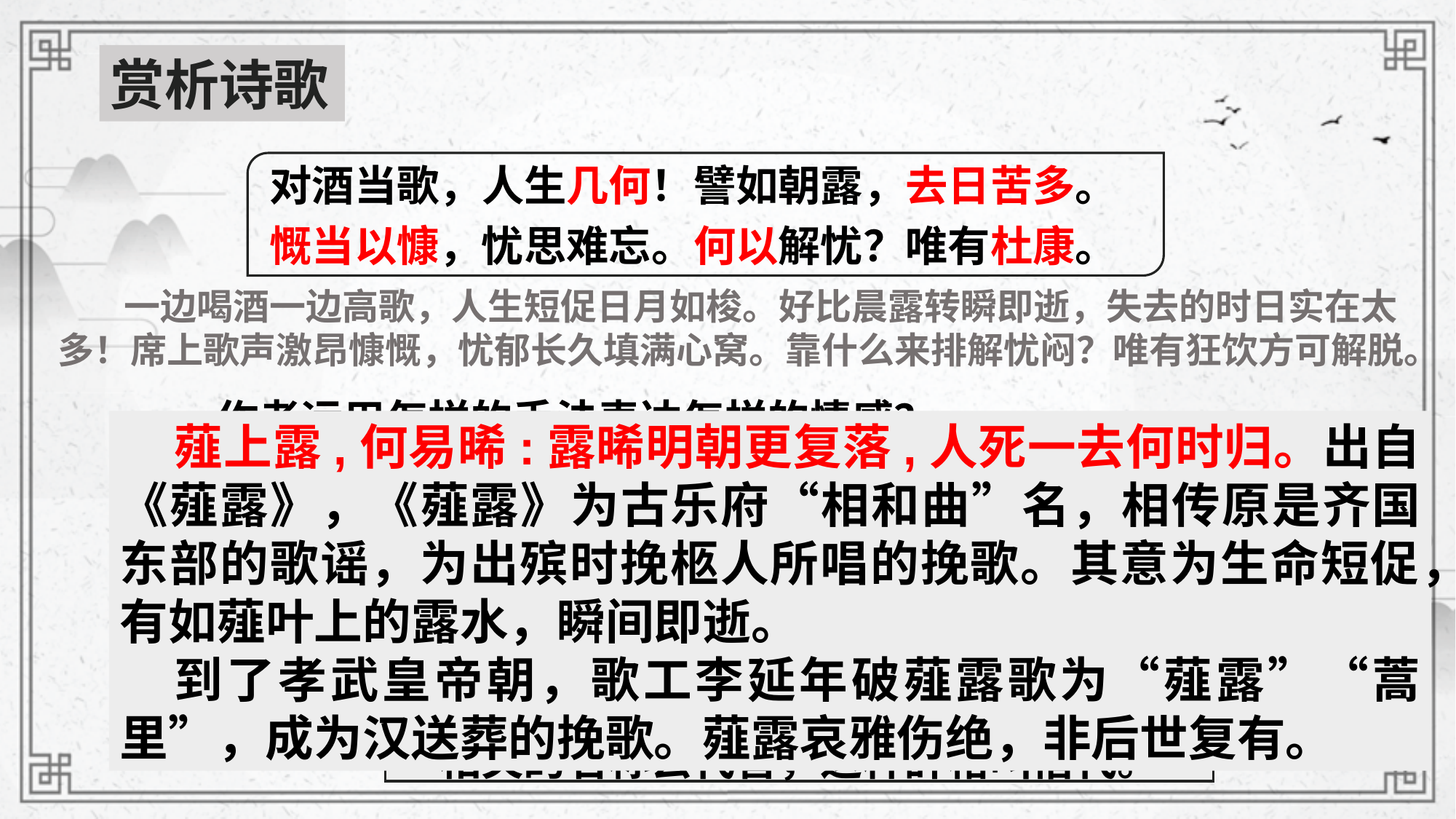

赏析诗歌

   对酒当歌，人生几何！譬如朝露，去日苦多。
   慨当以慷，忧思难忘。何以解忧？唯有杜康。
       一边喝酒一边高歌，人生短促日月如梭。好比晨露转瞬即逝，失去的时日实在太多！席上歌声激昂慷慨，忧郁长久填满心窝。靠什么来排解忧闷？唯有狂饮方可解脱。
作者运用怎样的手法表达怎样的情感？
忧：人生苦短
薤上露,何易晞:露晞明朝更复落,人死一去何时归。出自《薤露》，《薤露》为古乐府“相和曲”名，相传原是齐国东部的歌谣，为出殡时挽柩人所唱的挽歌。其意为生命短促，有如薤叶上的露水，瞬间即逝。
到了孝武皇帝朝，歌工李延年破薤露歌为“薤露”“蒿里”，成为汉送葬的挽歌。薤露哀雅伤绝，非后世复有。
设问开头，先声夺人
朝露：生命短促易逝（比喻）
杜康：酒（借代）

不直接说某人或某事物的名称，借同它密切相关的名称去代替，这种辞格叫借代。